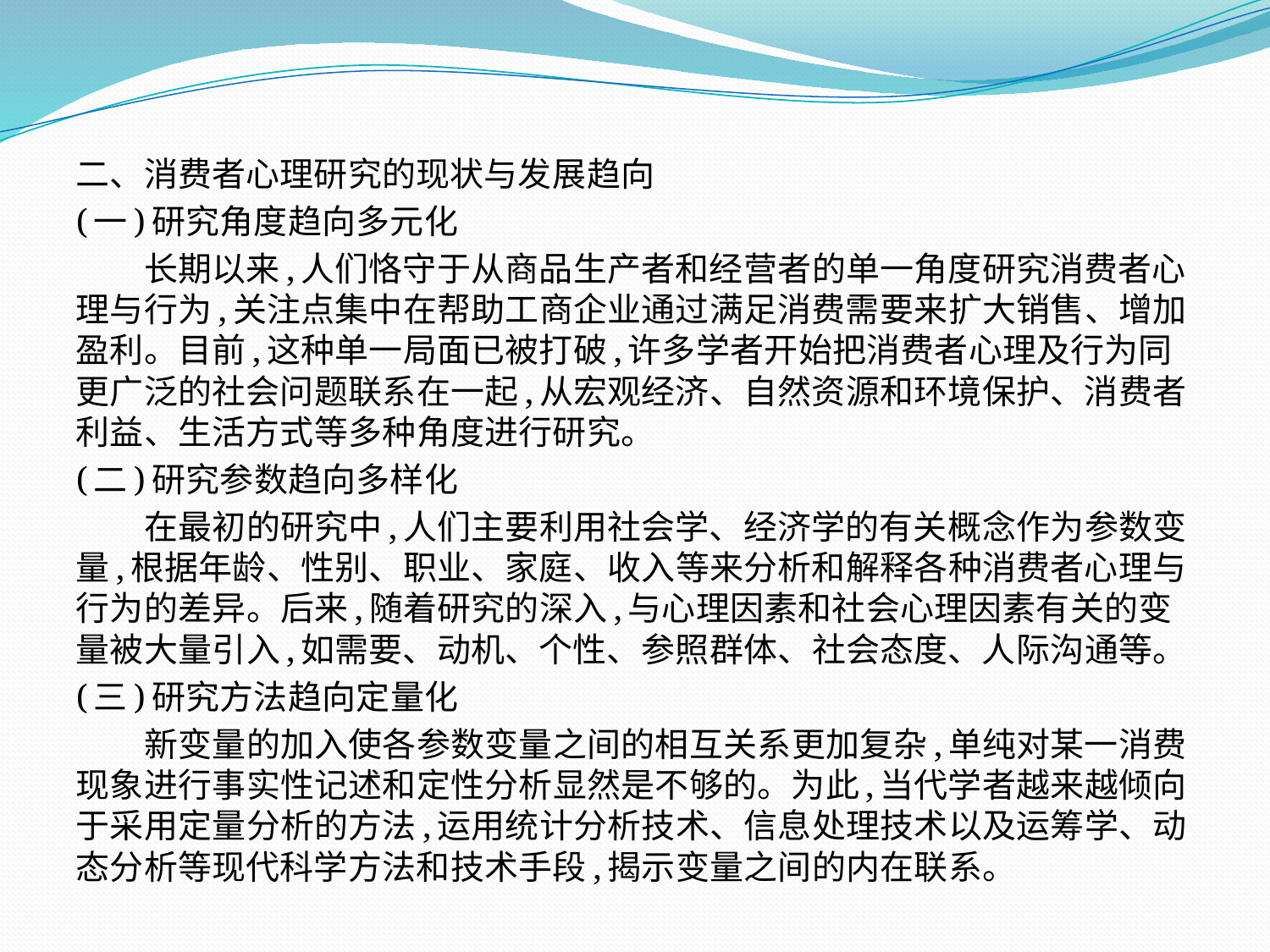

二、消费者心理研究的现状与发展趋向
(一)研究角度趋向多元化
　　长期以来,人们恪守于从商品生产者和经营者的单一角度研究消费者心理与行为,关注点集中在帮助工商企业通过满足消费需要来扩大销售、增加盈利。目前,这种单一局面已被打破,许多学者开始把消费者心理及行为同更广泛的社会问题联系在一起,从宏观经济、自然资源和环境保护、消费者利益、生活方式等多种角度进行研究。
(二)研究参数趋向多样化
　　在最初的研究中,人们主要利用社会学、经济学的有关概念作为参数变量,根据年龄、性别、职业、家庭、收入等来分析和解释各种消费者心理与行为的差异。后来,随着研究的深入,与心理因素和社会心理因素有关的变量被大量引入,如需要、动机、个性、参照群体、社会态度、人际沟通等。
(三)研究方法趋向定量化
　　新变量的加入使各参数变量之间的相互关系更加复杂,单纯对某一消费现象进行事实性记述和定性分析显然是不够的。为此,当代学者越来越倾向于采用定量分析的方法,运用统计分析技术、信息处理技术以及运筹学、动态分析等现代科学方法和技术手段,揭示变量之间的内在联系。